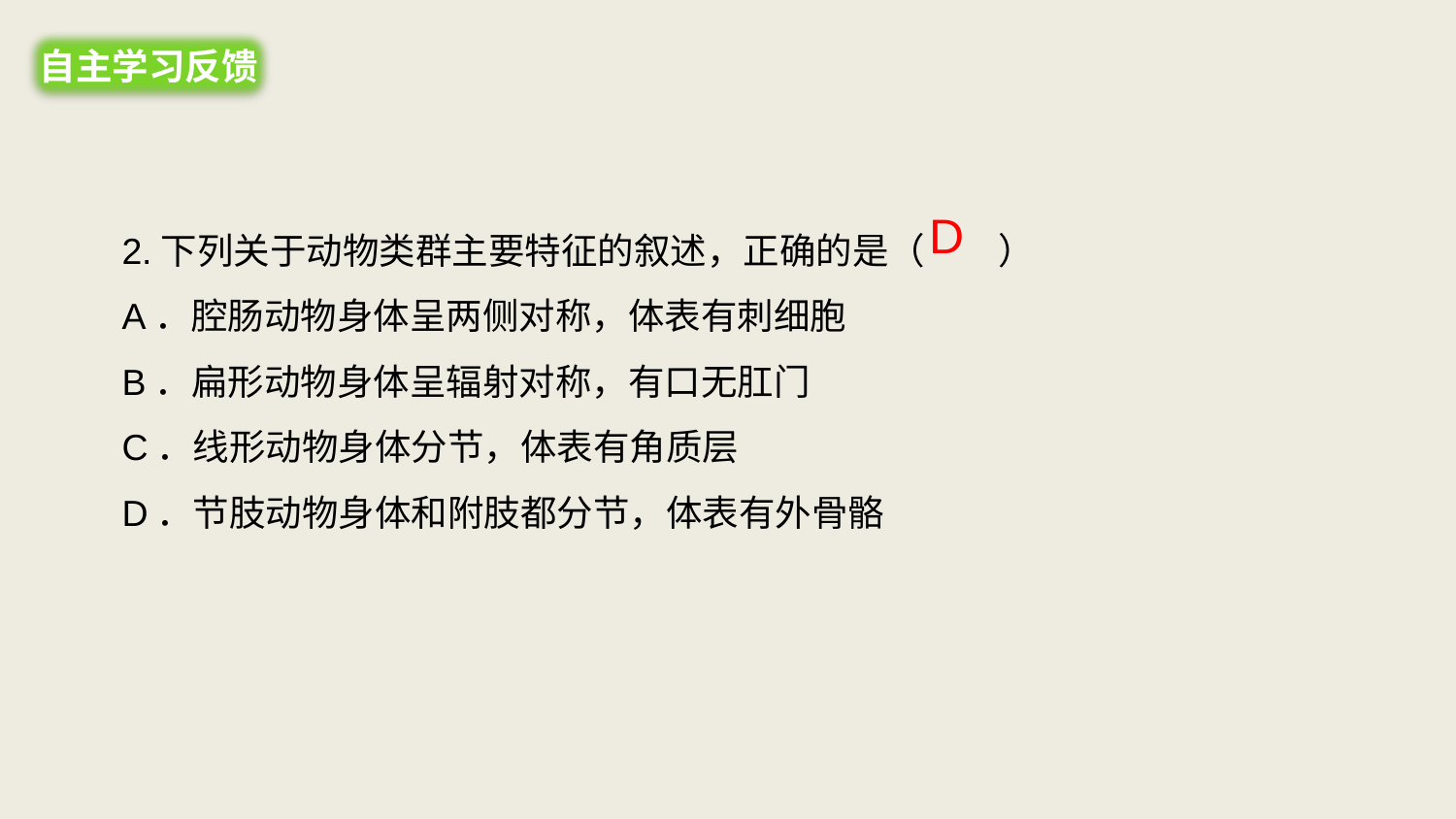

自主学习反馈
2.下列关于动物类群主要特征的叙述，正确的是（　　）
A．腔肠动物身体呈两侧对称，体表有刺细胞
B．扁形动物身体呈辐射对称，有口无肛门
C．线形动物身体分节，体表有角质层
D．节肢动物身体和附肢都分节，体表有外骨骼
D